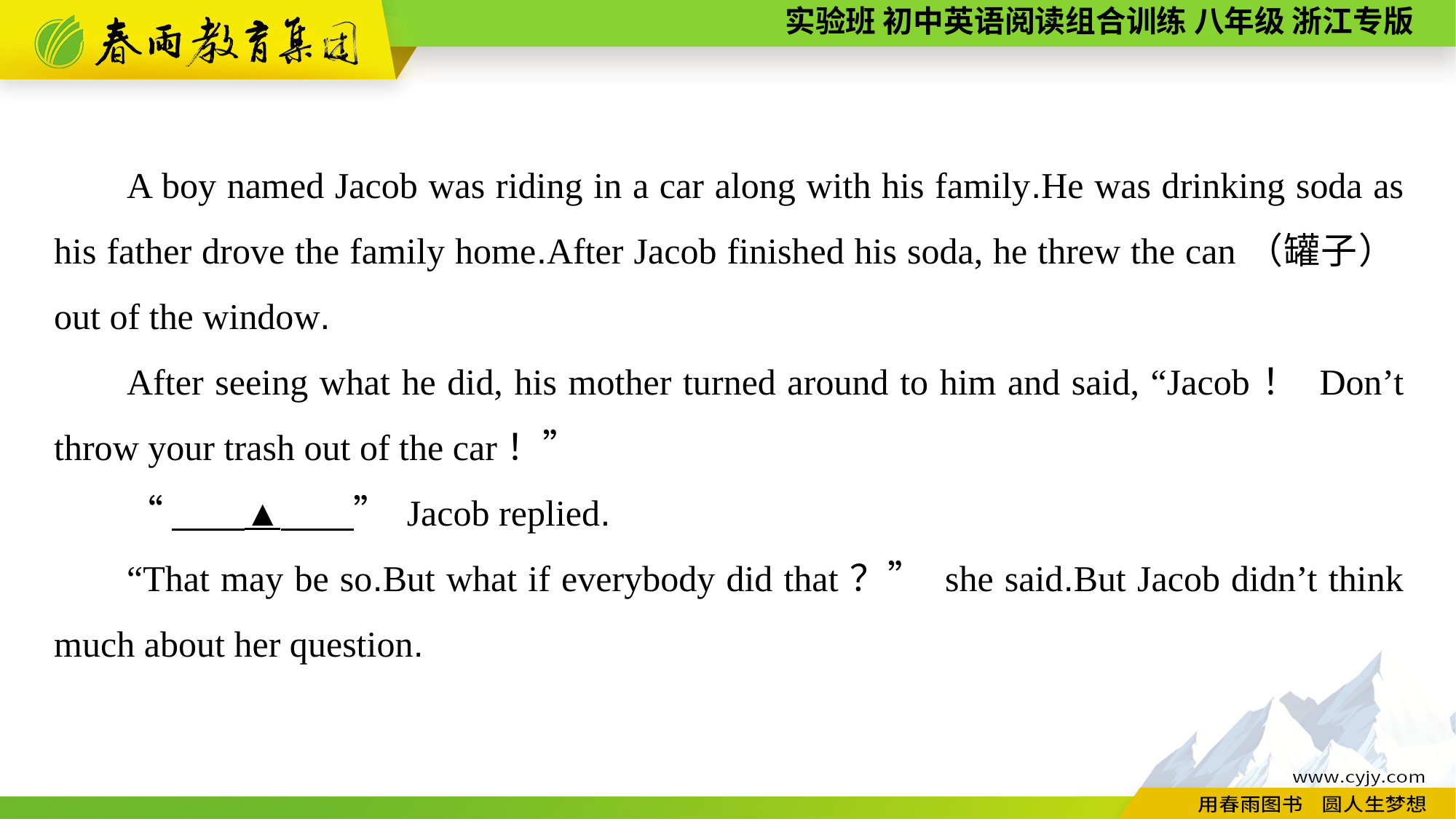

A boy named Jacob was riding in a car along with his family.He was drinking soda as his father drove the family home.After Jacob finished his soda, he threw the can（罐子）out of the window.
After seeing what he did, his mother turned around to him and said, “Jacob！ Don’t throw your trash out of the car！”
“　　▲　　” Jacob replied.
“That may be so.But what if everybody did that？” she said.But Jacob didn’t think much about her question.